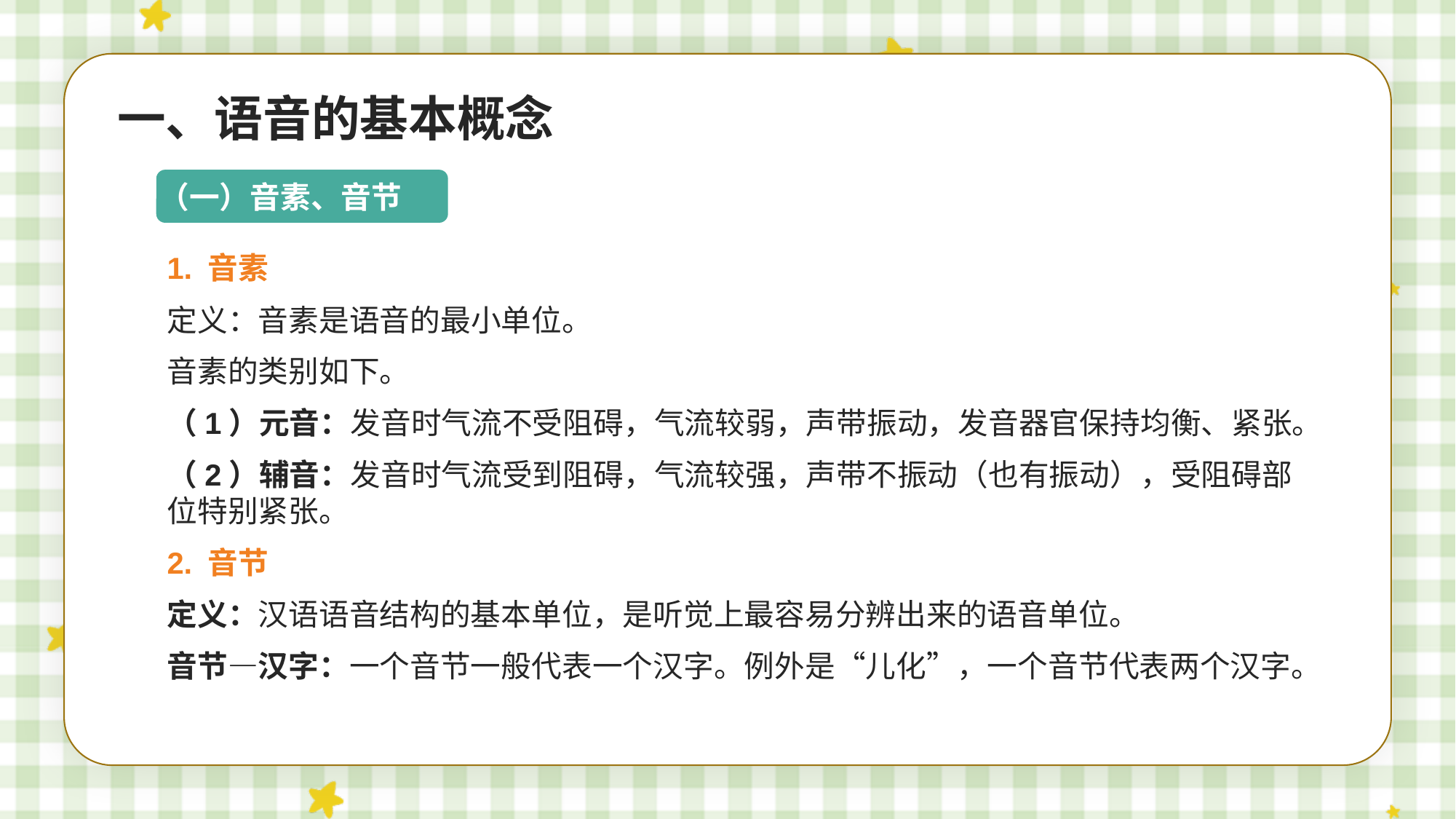

一、语音的基本概念
（一）音素、音节
1. 音素
定义：音素是语音的最小单位。
音素的类别如下。
（1）元音：发音时气流不受阻碍，气流较弱，声带振动，发音器官保持均衡、紧张。
（2）辅音：发音时气流受到阻碍，气流较强，声带不振动（也有振动），受阻碍部位特别紧张。
2. 音节
定义：汉语语音结构的基本单位，是听觉上最容易分辨出来的语音单位。
音节—汉字：一个音节一般代表一个汉字。例外是“儿化”，一个音节代表两个汉字。